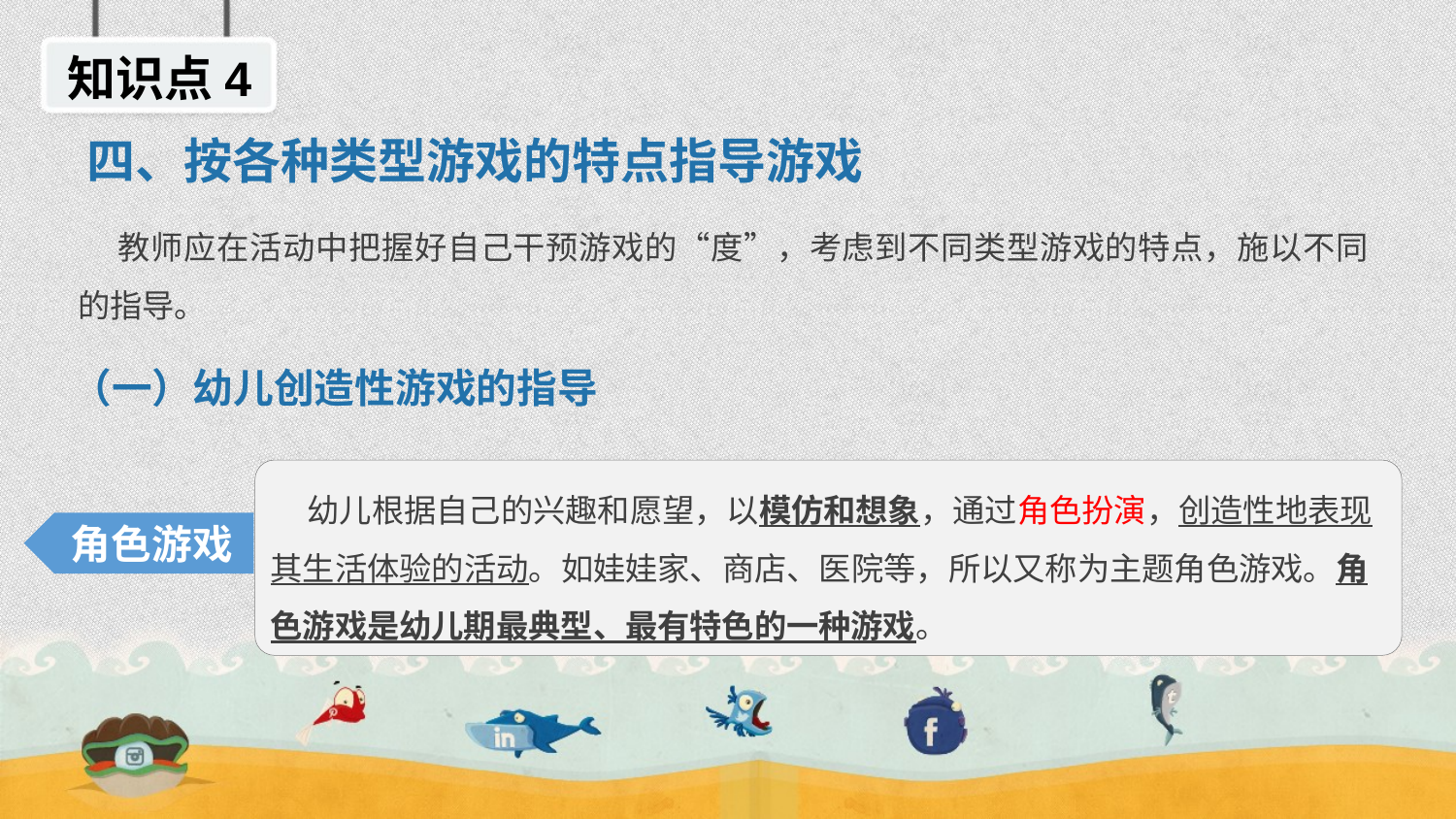

知识点4
四、按各种类型游戏的特点指导游戏
    教师应在活动中把握好自己干预游戏的“度”，考虑到不同类型游戏的特点，施以不同的指导。
（一）幼儿创造性游戏的指导
    幼儿根据自己的兴趣和愿望，以模仿和想象，通过角色扮演，创造性地表现其生活体验的活动。如娃娃家、商店、医院等，所以又称为主题角色游戏。角色游戏是幼儿期最典型、最有特色的一种游戏。

角色游戏